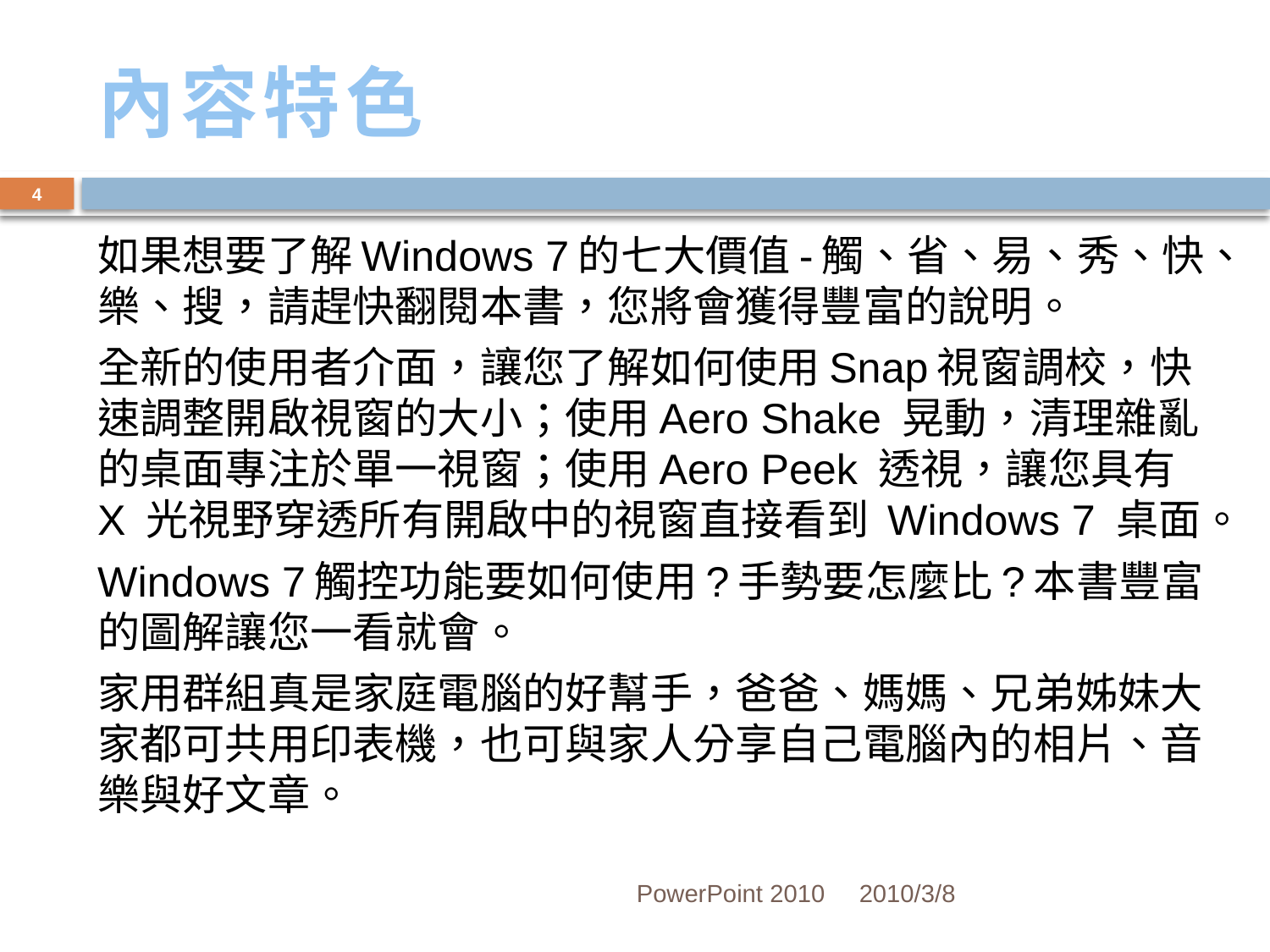

# 內容特色
4
如果想要了解Windows 7的七大價值-觸、省、易、秀、快、樂、搜，請趕快翻閱本書，您將會獲得豐富的說明。
全新的使用者介面，讓您了解如何使用Snap視窗調校，快速調整開啟視窗的大小；使用Aero Shake 晃動，清理雜亂的桌面專注於單一視窗；使用Aero Peek 透視，讓您具有 X 光視野穿透所有開啟中的視窗直接看到 Windows 7 桌面。
Windows 7觸控功能要如何使用?手勢要怎麼比?本書豐富的圖解讓您一看就會。
家用群組真是家庭電腦的好幫手，爸爸、媽媽、兄弟姊妹大家都可共用印表機，也可與家人分享自己電腦內的相片、音樂與好文章。

PowerPoint 2010
2010/3/8